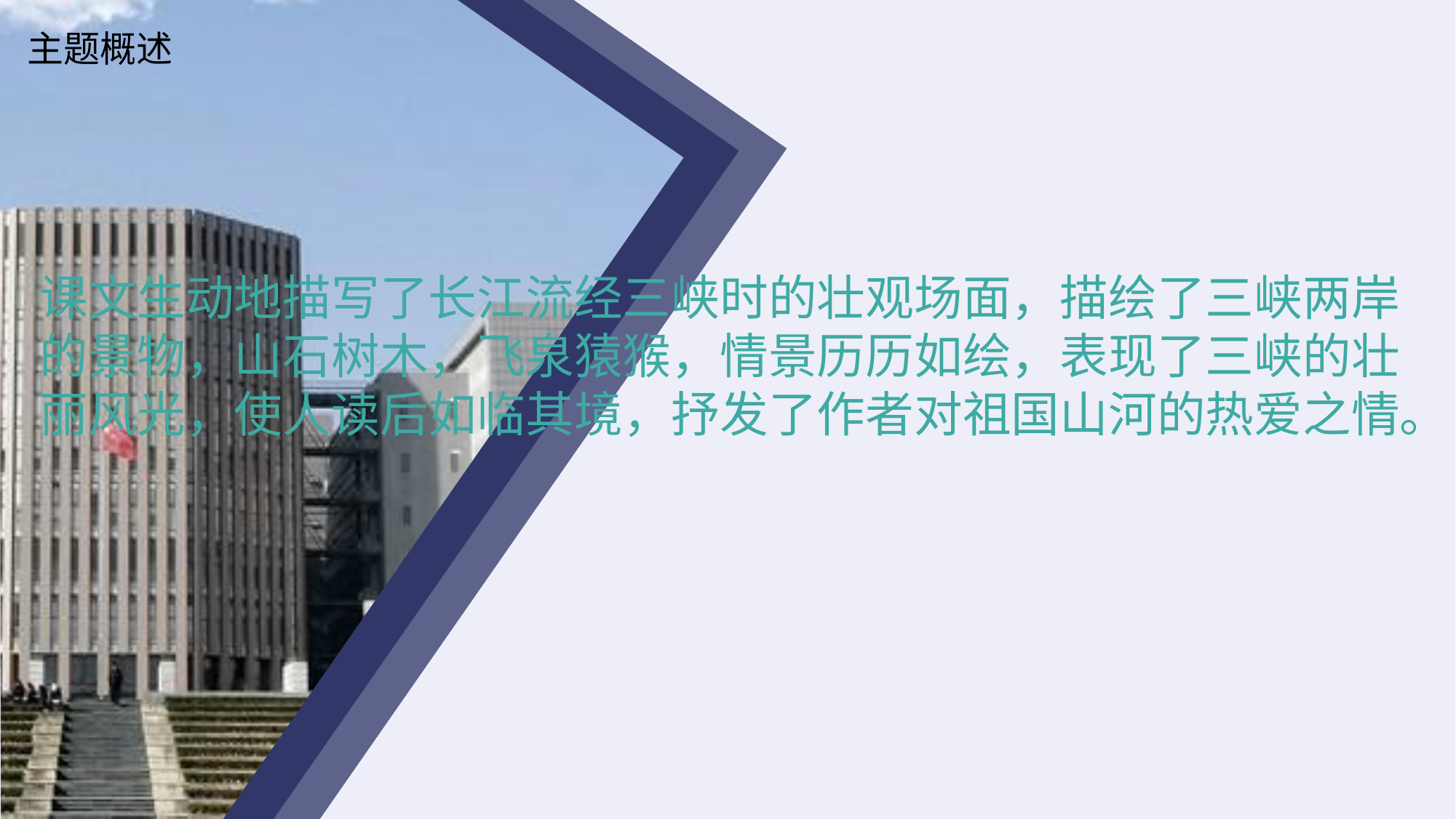

主题概述
课文生动地描写了长江流经三峡时的壮观场面，描绘了三峡两岸的景物，山石树木，飞泉猿猴，情景历历如绘，表现了三峡的壮丽风光，使人读后如临其境，抒发了作者对祖国山河的热爱之情。